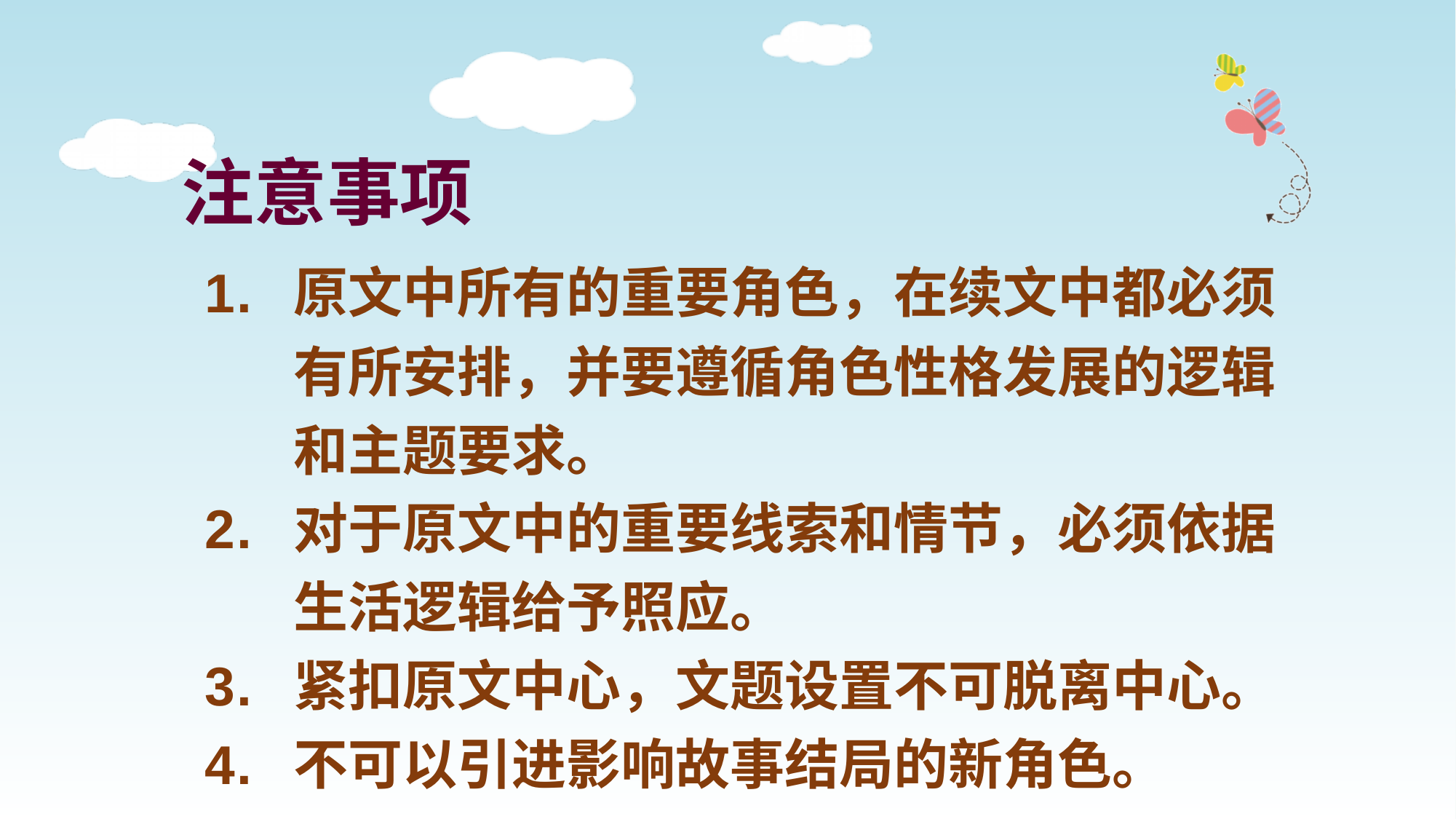

注意事项
原文中所有的重要角色，在续文中都必须有所安排，并要遵循角色性格发展的逻辑和主题要求。
对于原文中的重要线索和情节，必须依据生活逻辑给予照应。
紧扣原文中心，文题设置不可脱离中心。
不可以引进影响故事结局的新角色。